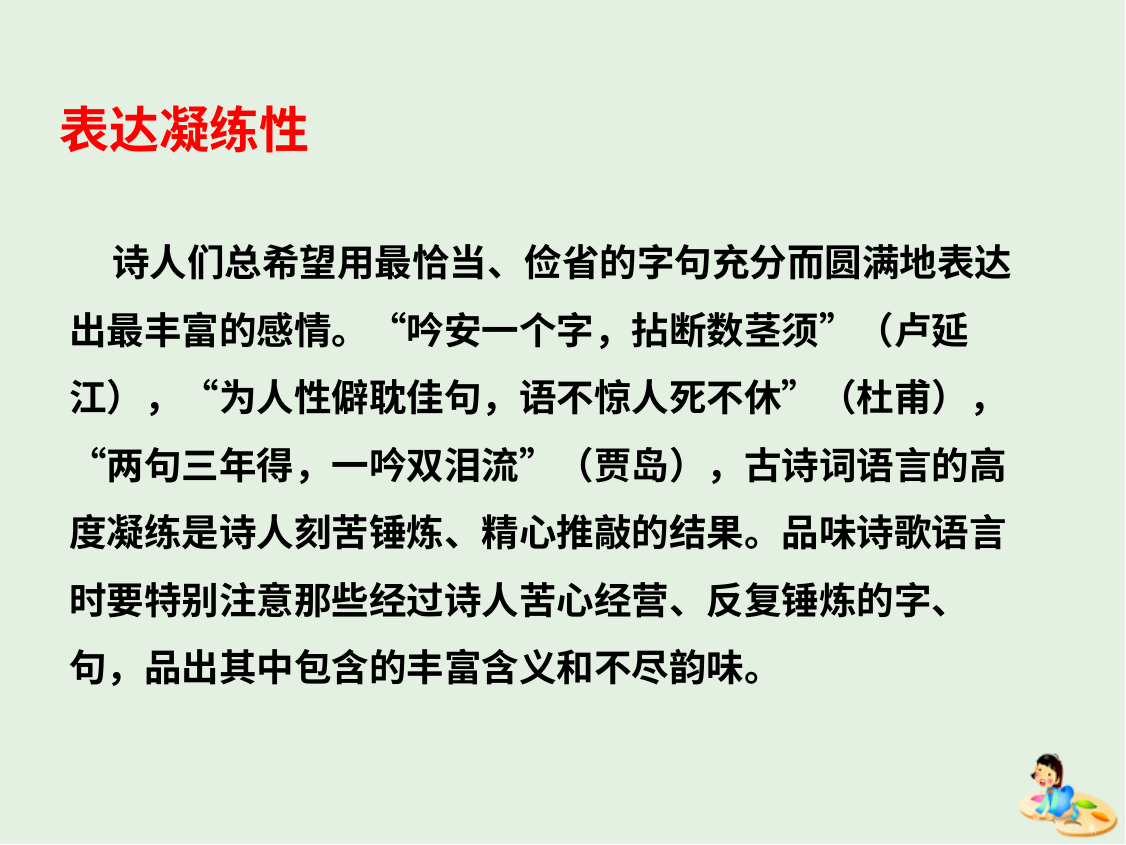

表达凝练性
    诗人们总希望用最恰当、俭省的字句充分而圆满地表达出最丰富的感情。“吟安一个字，拈断数茎须”（卢延江），“为人性僻耽佳句，语不惊人死不休”（杜甫），“两句三年得，一吟双泪流”（贾岛），古诗词语言的高度凝练是诗人刻苦锤炼、精心推敲的结果。品味诗歌语言时要特别注意那些经过诗人苦心经营、反复锤炼的字、句，品出其中包含的丰富含义和不尽韵味。